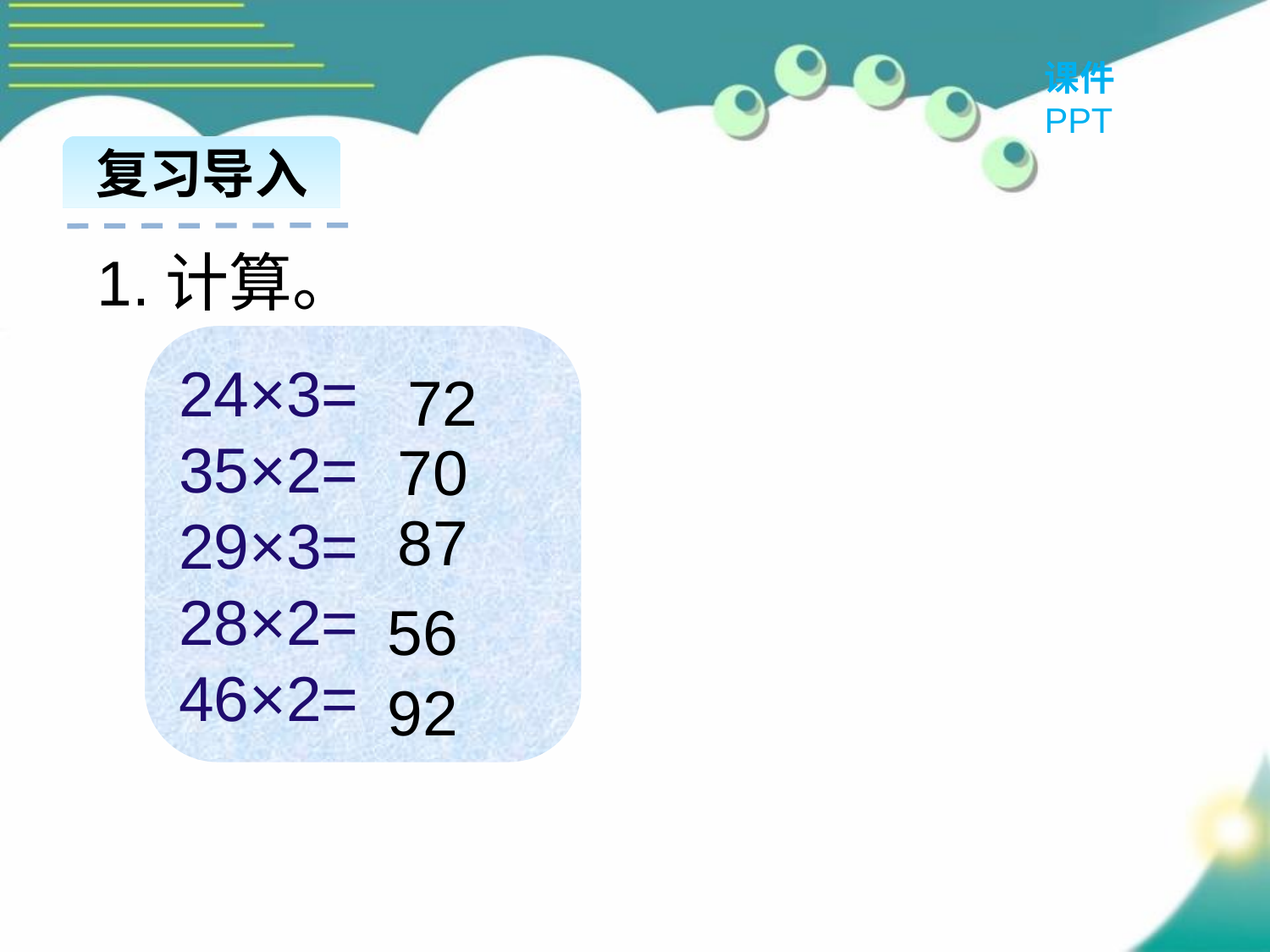

课件PPT
复习导入

1.计算。
24×3=
35×2=
29×3=
28×2=
46×2=
72
70
87
56
92